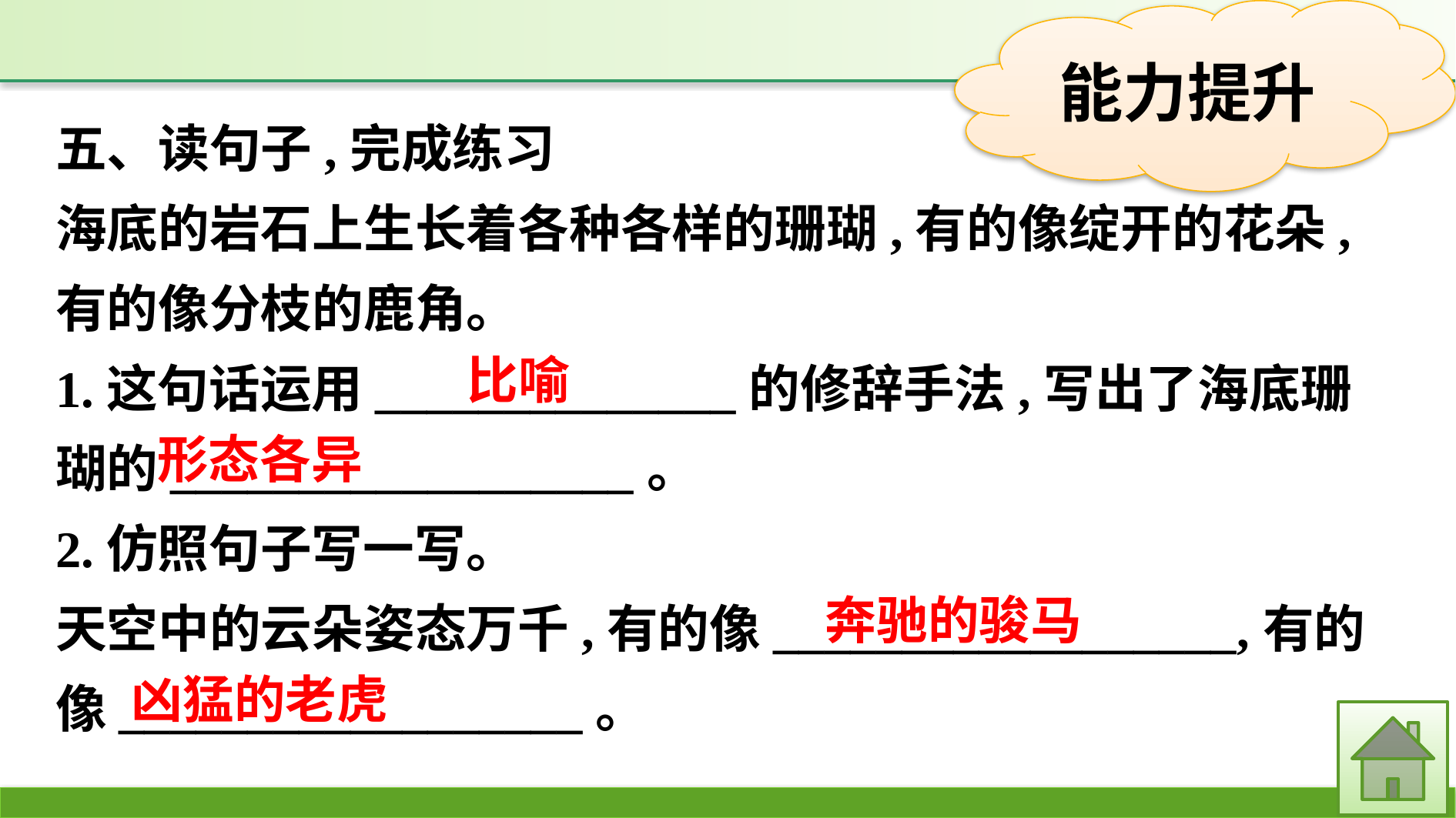

五、读句子,完成练习
海底的岩石上生长着各种各样的珊瑚,有的像绽开的花朵,有的像分枝的鹿角。
1.这句话运用______________的修辞手法,写出了海底珊瑚的__________________。
2.仿照句子写一写。
天空中的云朵姿态万千,有的像__________________,有的像__________________。
比喻
形态各异
奔驰的骏马
凶猛的老虎